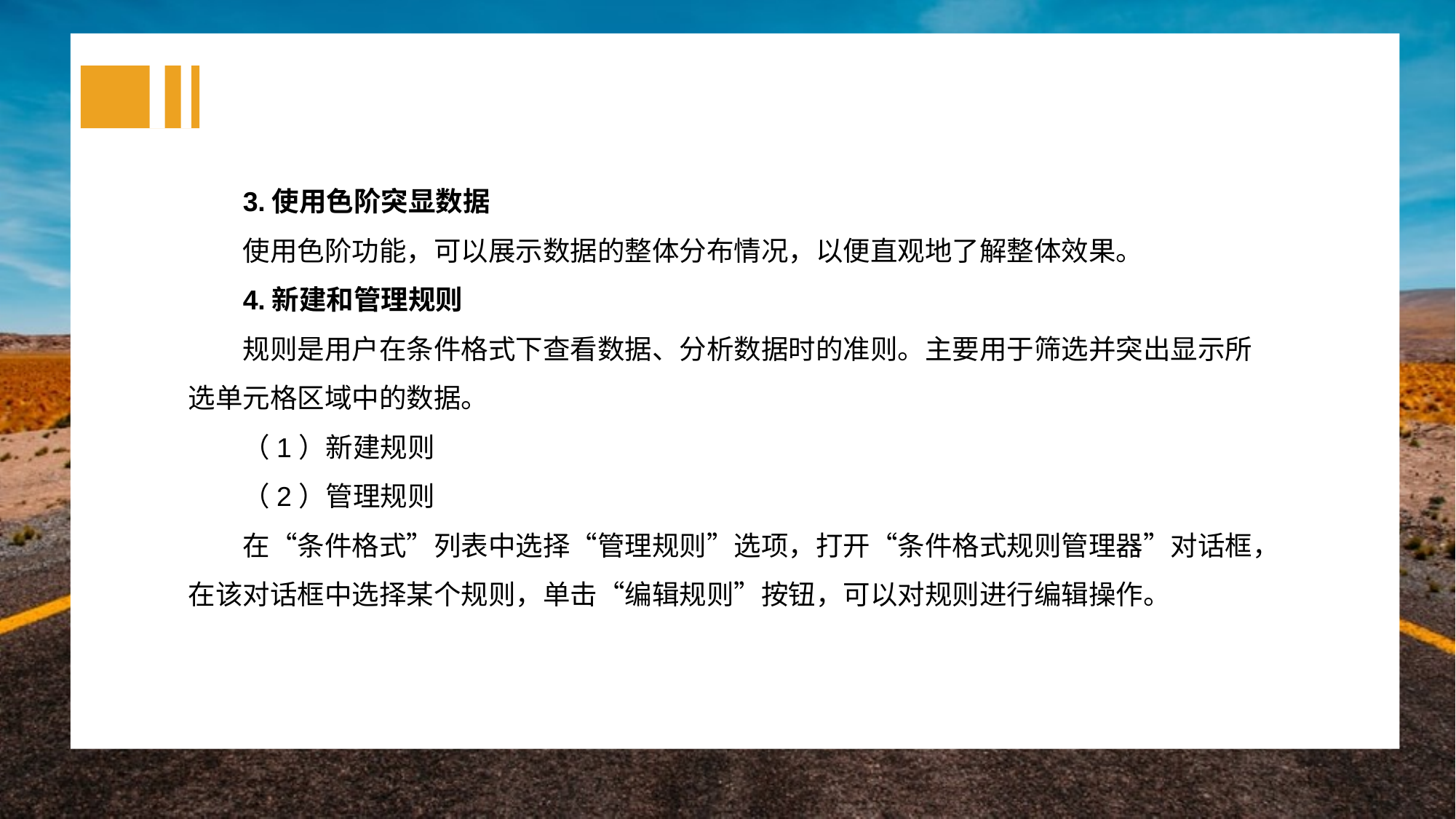

3.使用色阶突显数据
使用色阶功能，可以展示数据的整体分布情况，以便直观地了解整体效果。
4.新建和管理规则
规则是用户在条件格式下查看数据、分析数据时的准则。主要用于筛选并突出显示所选单元格区域中的数据。
（1）新建规则
（2）管理规则
在“条件格式”列表中选择“管理规则”选项，打开“条件格式规则管理器”对话框，在该对话框中选择某个规则，单击“编辑规则”按钮，可以对规则进行编辑操作。